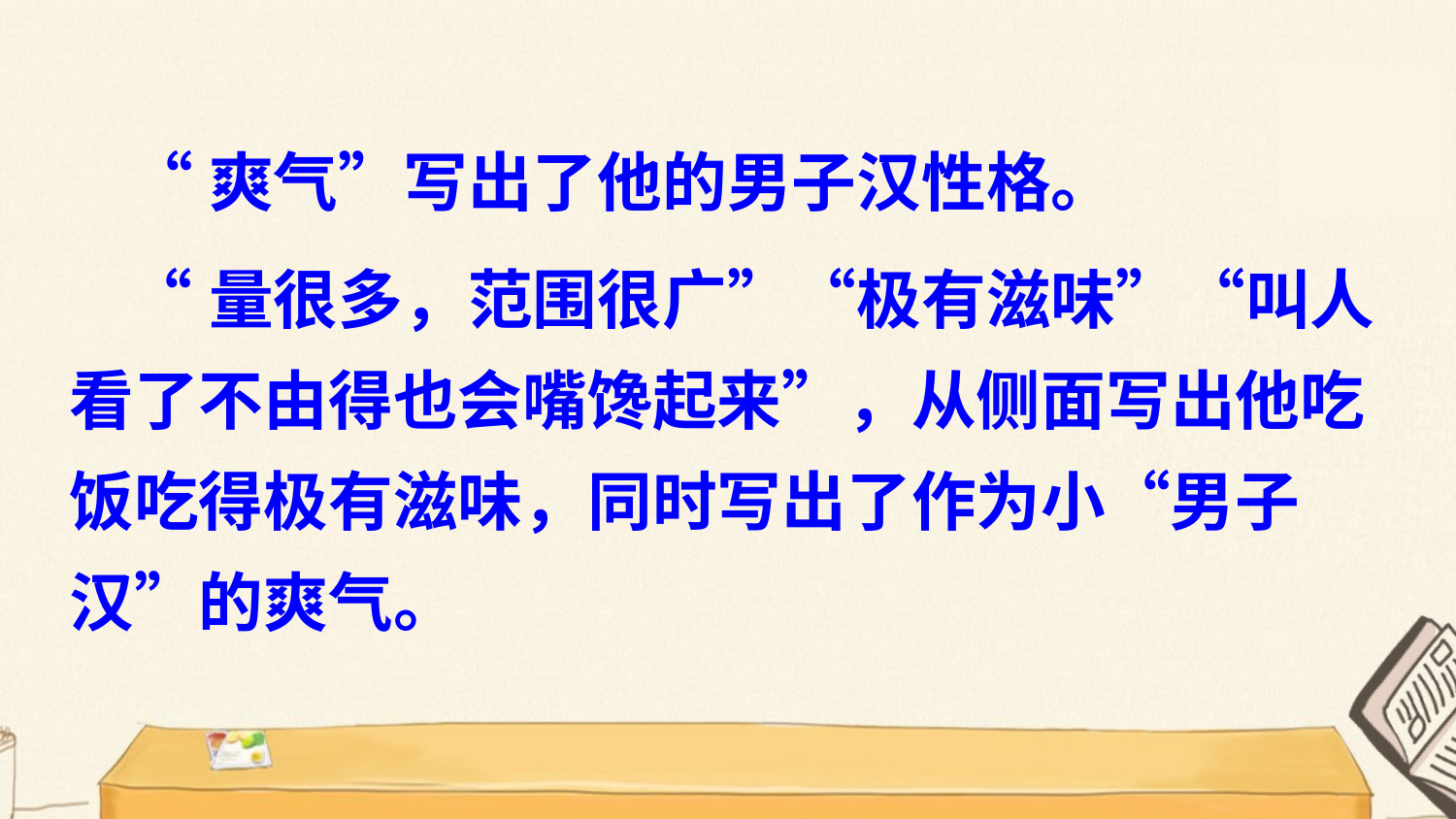

“爽气”写出了他的男子汉性格。
    “量很多，范围很广”“极有滋味”“叫人看了不由得也会嘴馋起来”，从侧面写出他吃饭吃得极有滋味，同时写出了作为小“男子汉”的爽气。